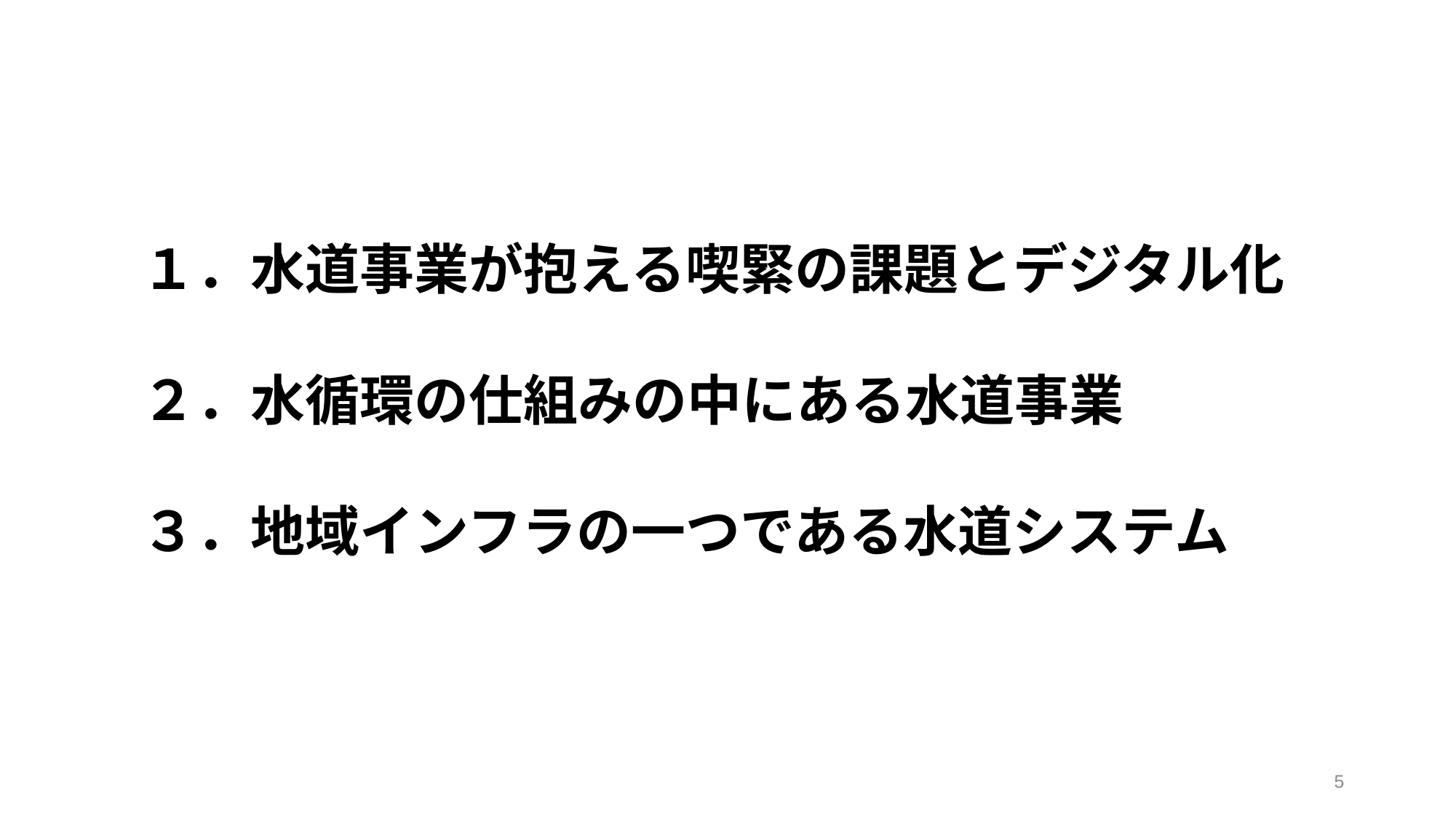

１．水道事業が抱える喫緊の課題とデジタル化

２．水循環の仕組みの中にある水道事業

３．地域インフラの一つである水道システム
5